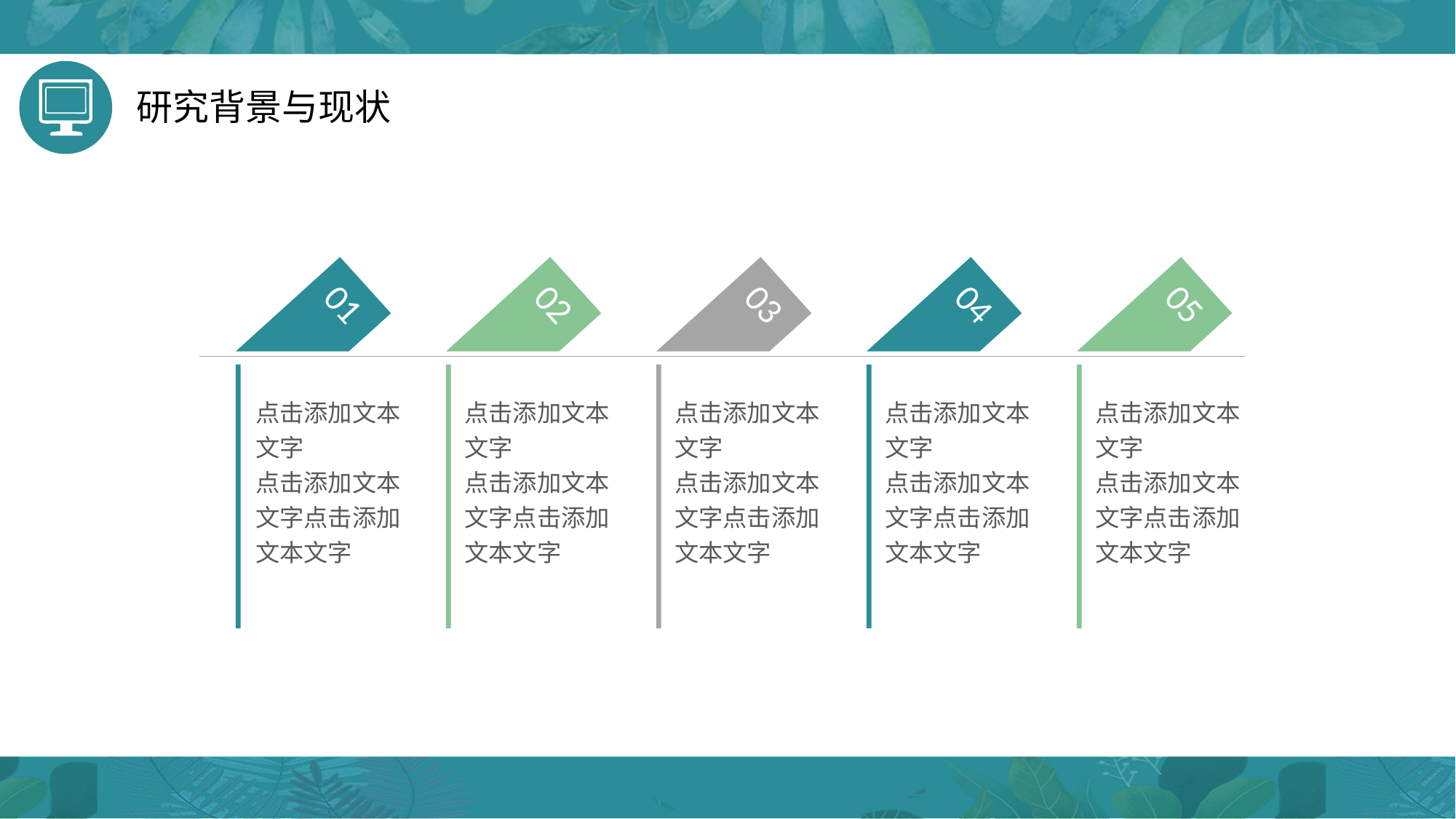

研究背景与现状
01
02
03
04
05

点击添加文本文字
点击添加文本文字点击添加文本文字

点击添加文本文字
点击添加文本文字点击添加文本文字

点击添加文本文字
点击添加文本文字点击添加文本文字

点击添加文本文字
点击添加文本文字点击添加文本文字

点击添加文本文字
点击添加文本文字点击添加文本文字